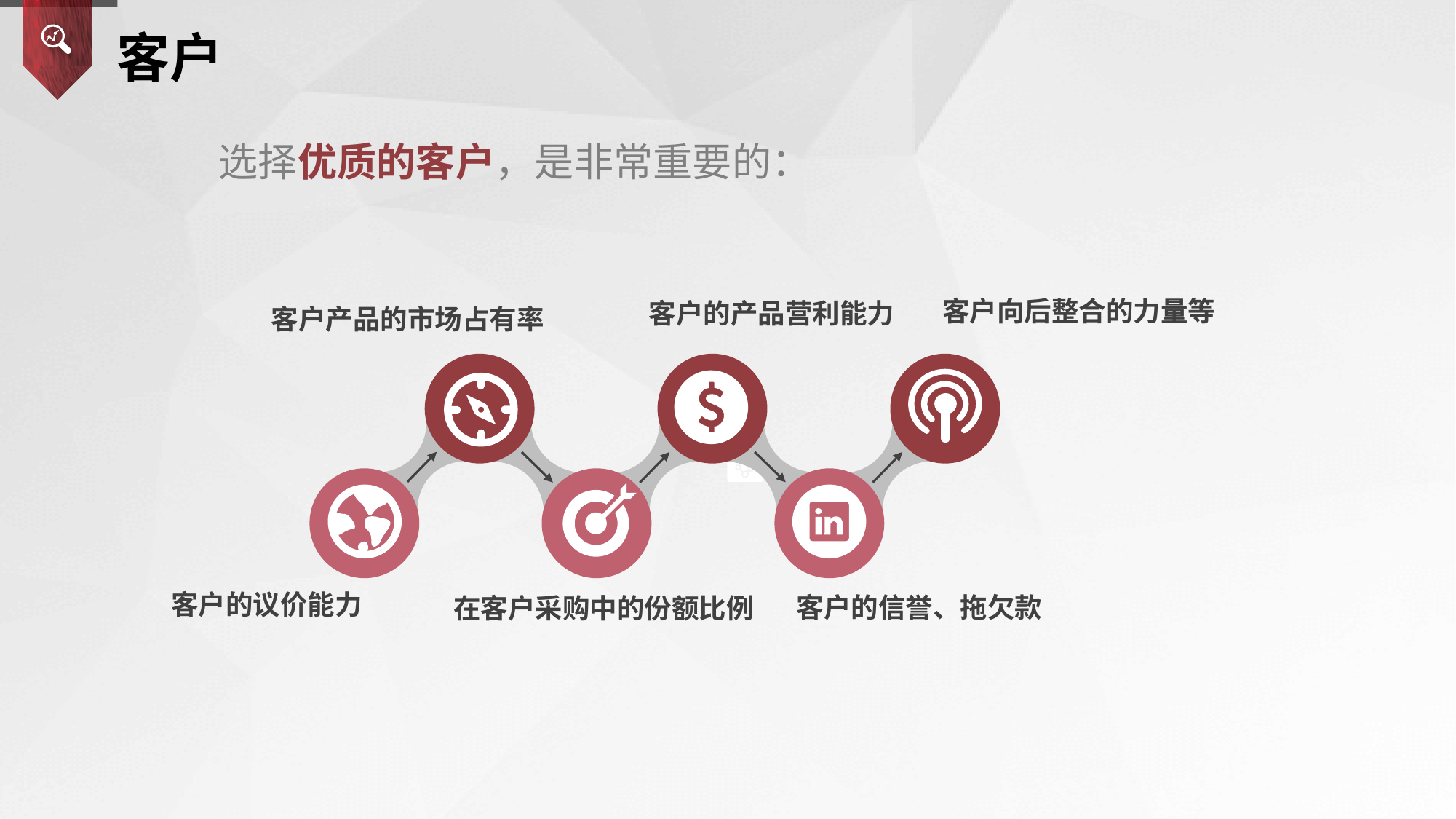

客户
选择优质的客户，是非常重要的：
客户向后整合的力量等
客户的产品营利能力
客户产品的市场占有率

客户的议价能力
客户的信誉、拖欠款
在客户采购中的份额比例